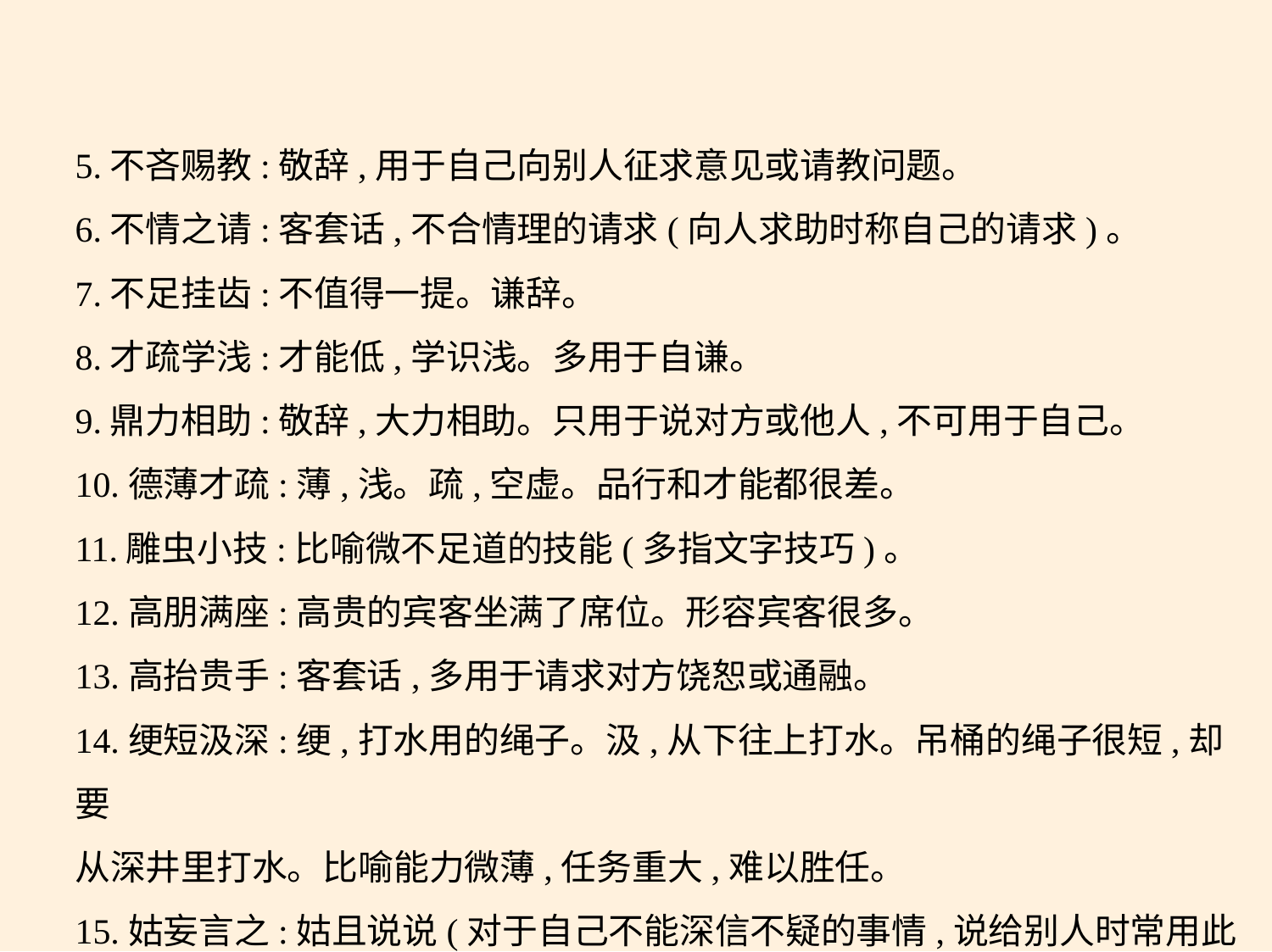

5.不吝赐教:敬辞,用于自己向别人征求意见或请教问题。
6.不情之请:客套话,不合情理的请求(向人求助时称自己的请求)。
7.不足挂齿:不值得一提。谦辞。
8.才疏学浅:才能低,学识浅。多用于自谦。
9.鼎力相助:敬辞,大力相助。只用于说对方或他人,不可用于自己。
10.德薄才疏:薄,浅。疏,空虚。品行和才能都很差。
11.雕虫小技:比喻微不足道的技能(多指文字技巧)。
12.高朋满座:高贵的宾客坐满了席位。形容宾客很多。
13.高抬贵手:客套话,多用于请求对方饶恕或通融。
14.绠短汲深:绠,打水用的绳子。汲,从下往上打水。吊桶的绳子很短,却要
从深井里打水。比喻能力微薄,任务重大,难以胜任。
15.姑妄言之:姑且说说(对于自己不能深信不疑的事情,说给别人时常用此